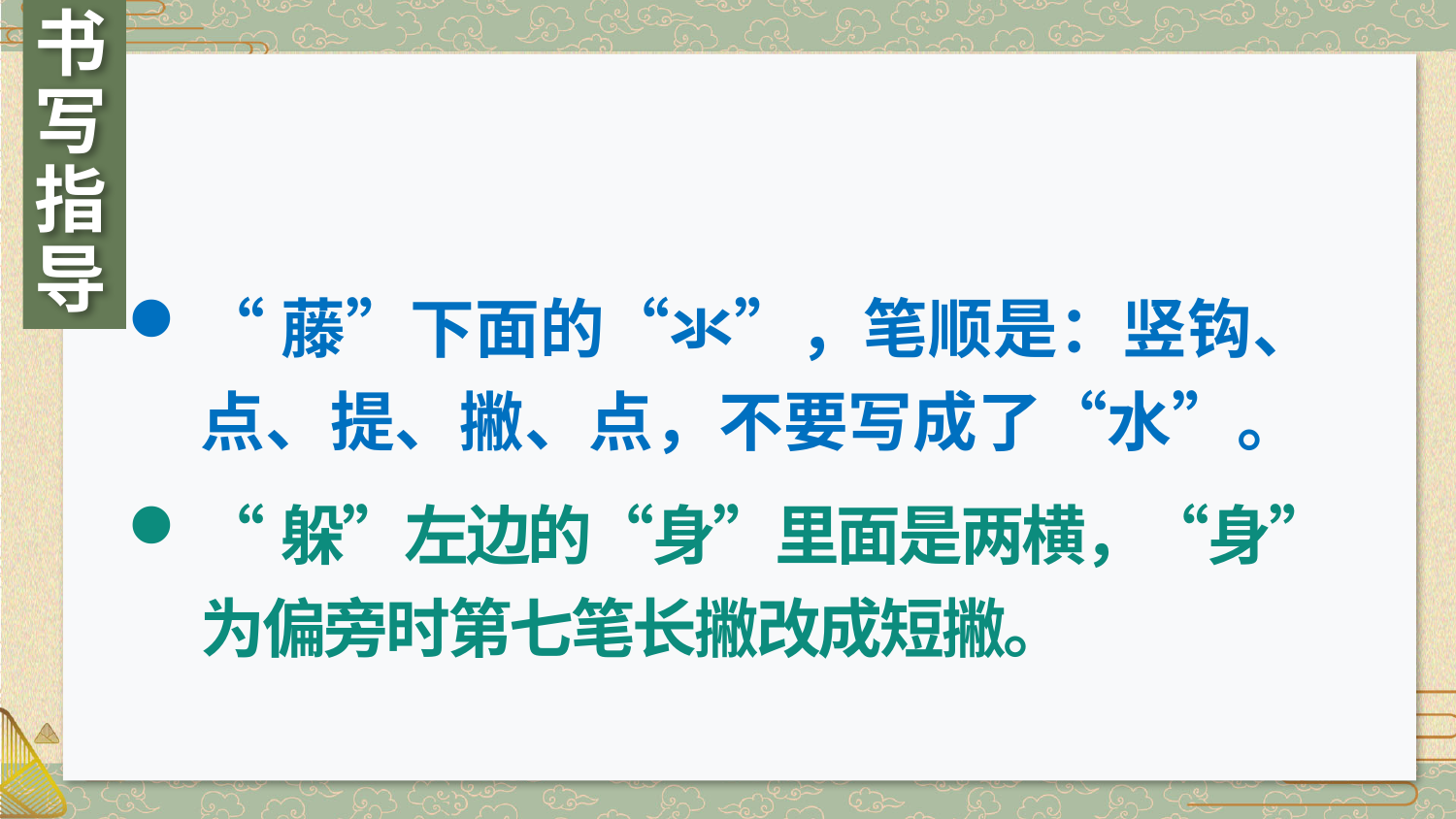

书写指导
“藤”下面的“氺”，笔顺是：竖钩、点、提、撇、点，不要写成了“水”。
“躲”左边的“身”里面是两横，“身”为偏旁时第七笔长撇改成短撇。